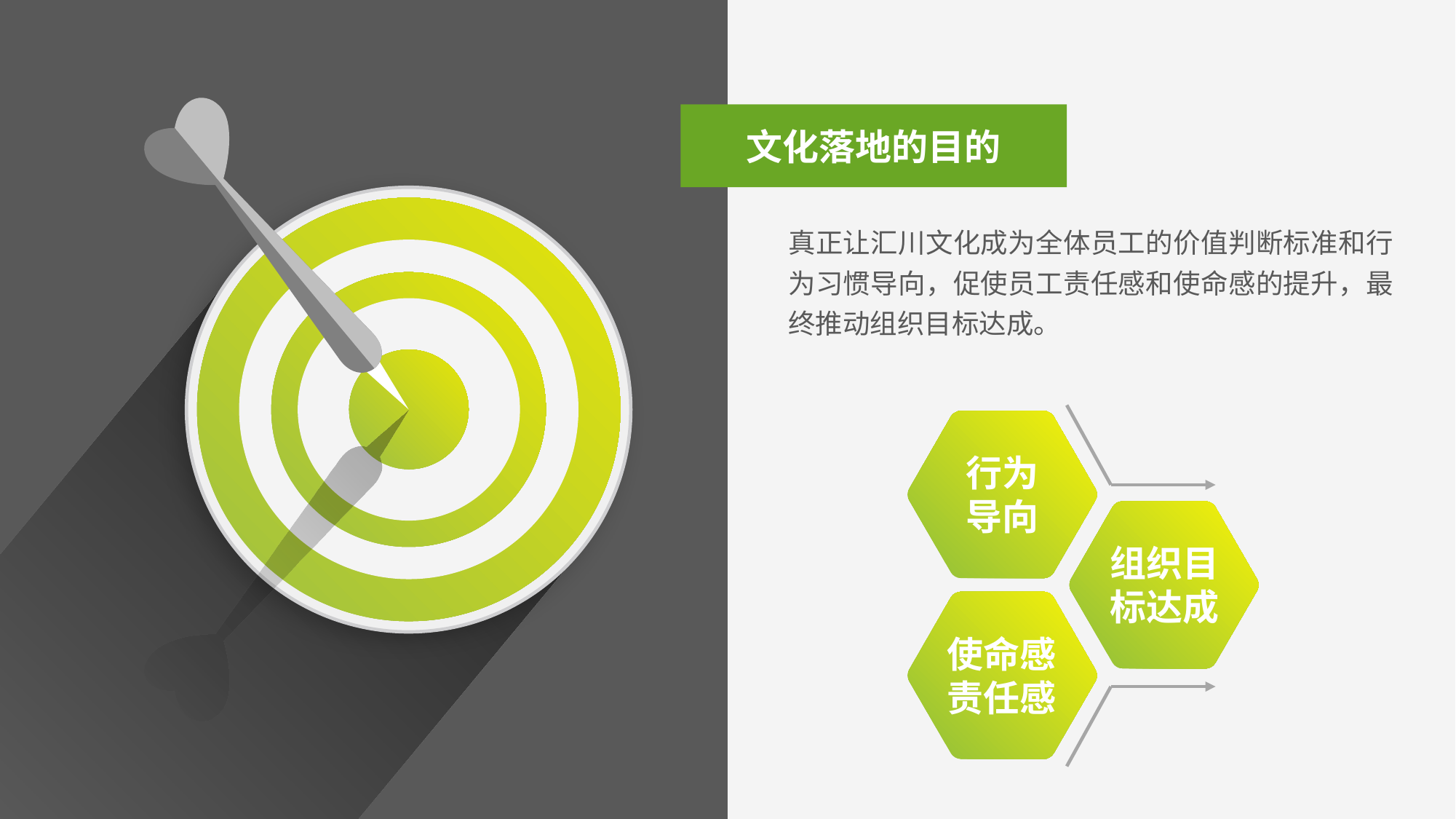

文化落地的目的

真正让汇川文化成为全体员工的价值判断标准和行为习惯导向，促使员工责任感和使命感的提升，最终推动组织目标达成。

行为
导向

组织目
标达成

使命感
责任感